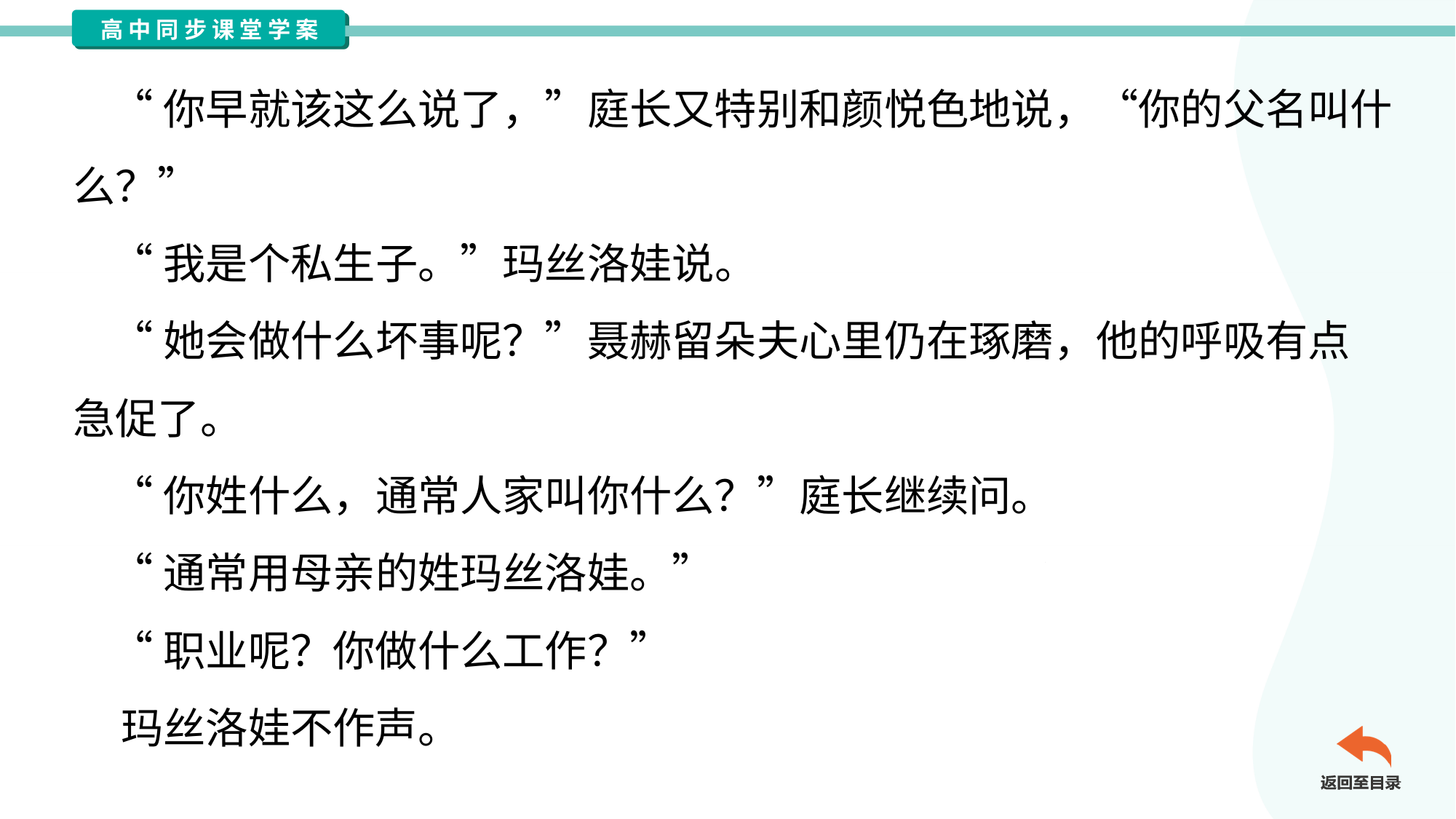

“你早就该这么说了，”庭长又特别和颜悦色地说，“你的父名叫什
么？”
    “我是个私生子。”玛丝洛娃说。
    “她会做什么坏事呢？”聂赫留朵夫心里仍在琢磨，他的呼吸有点
急促了。
    “你姓什么，通常人家叫你什么？”庭长继续问。
    “通常用母亲的姓玛丝洛娃。”
    “职业呢？你做什么工作？”
    玛丝洛娃不作声。